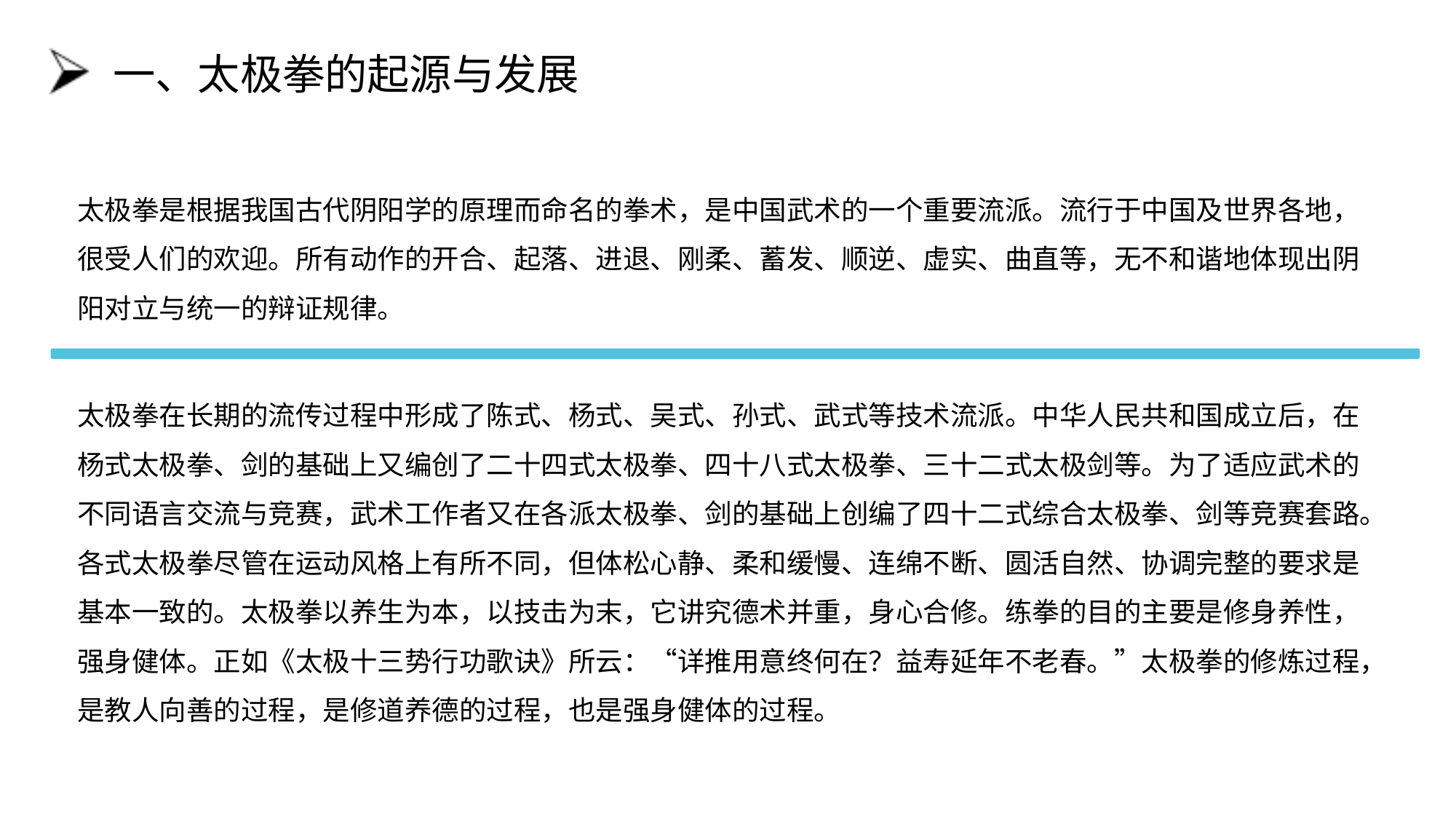

# 一、太极拳的起源与发展
太极拳是根据我国古代阴阳学的原理而命名的拳术，是中国武术的一个重要流派。流行于中国及世界各地，很受人们的欢迎。所有动作的开合、起落、进退、刚柔、蓄发、顺逆、虚实、曲直等，无不和谐地体现出阴阳对立与统一的辩证规律。

太极拳在长期的流传过程中形成了陈式、杨式、吴式、孙式、武式等技术流派。中华人民共和国成立后，在杨式太极拳、剑的基础上又编创了二十四式太极拳、四十八式太极拳、三十二式太极剑等。为了适应武术的不同语言交流与竞赛，武术工作者又在各派太极拳、剑的基础上创编了四十二式综合太极拳、剑等竞赛套路。各式太极拳尽管在运动风格上有所不同，但体松心静、柔和缓慢、连绵不断、圆活自然、协调完整的要求是基本一致的。太极拳以养生为本，以技击为末，它讲究德术并重，身心合修。练拳的目的主要是修身养性，强身健体。正如《太极十三势行功歌诀》所云：“详推用意终何在？益寿延年不老春。”太极拳的修炼过程，是教人向善的过程，是修道养德的过程，也是强身健体的过程。